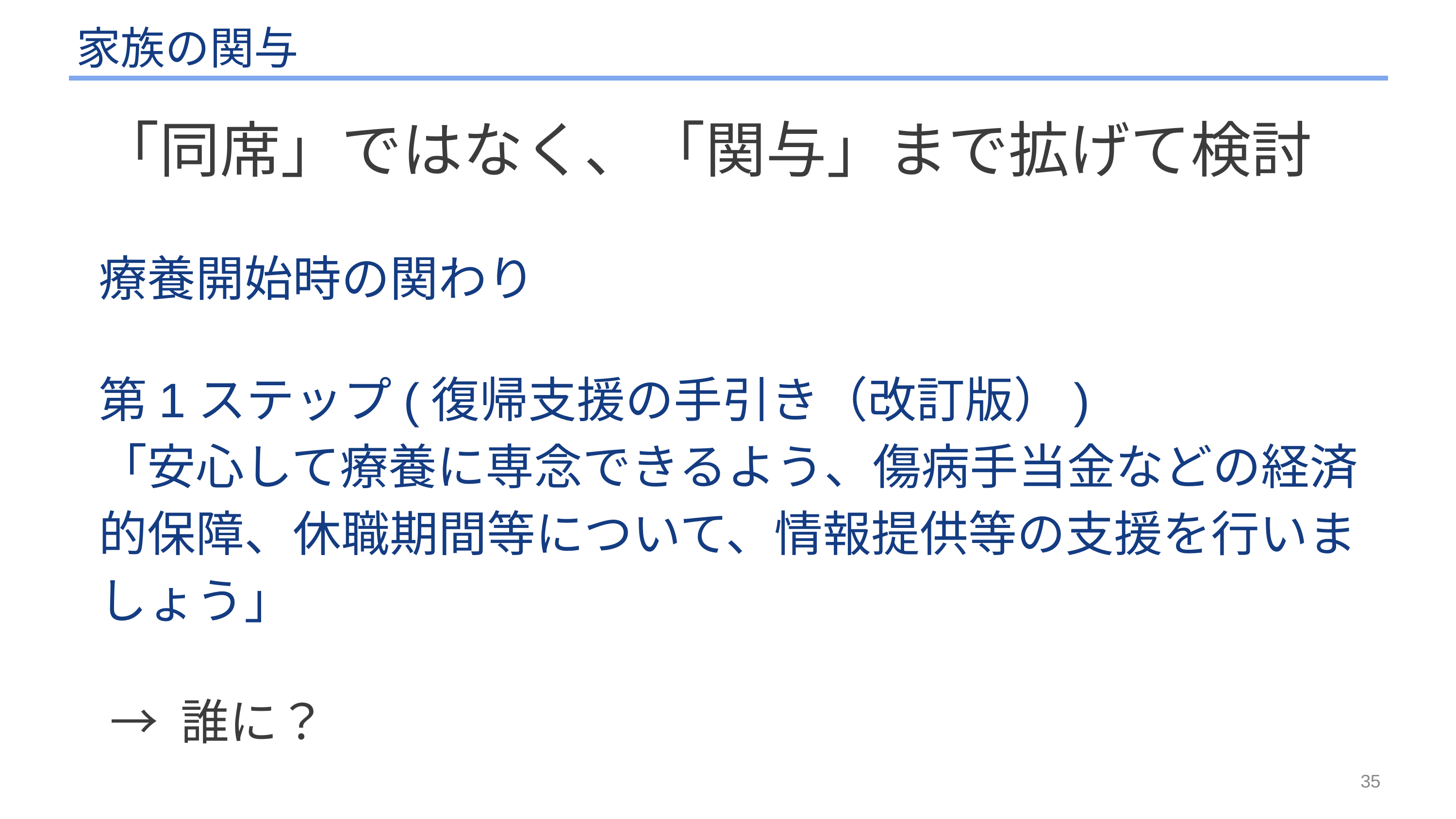

# 家族の関与
「同席」ではなく、「関与」まで拡げて検討
療養開始時の関わり
第1ステップ(復帰支援の手引き（改訂版）)
「安心して療養に専念できるよう、傷病手当金などの経済的保障、休職期間等について、情報提供等の支援を行いましょう」
 → 誰に？
35